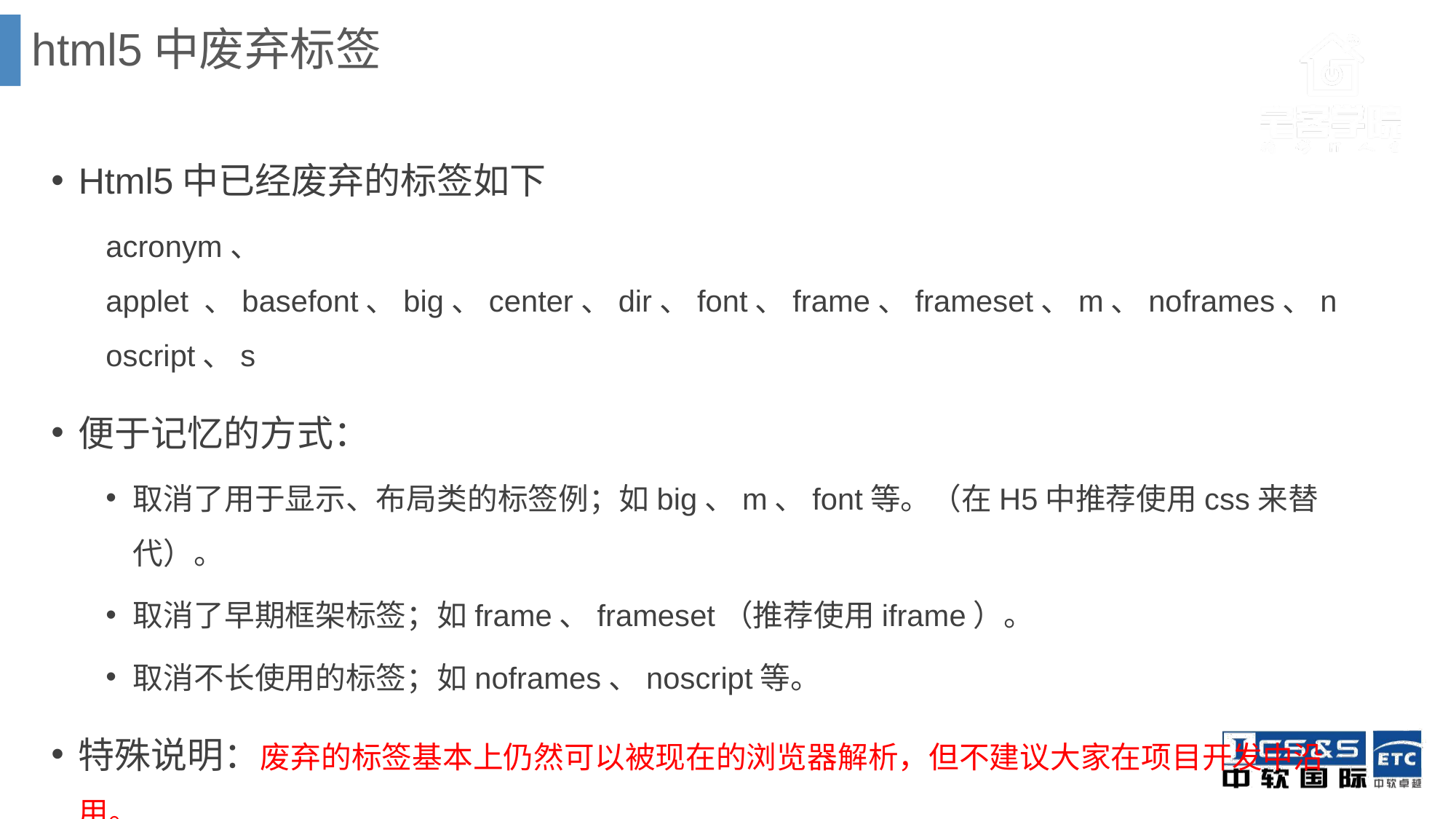

html5中废弃标签
Html5中已经废弃的标签如下
acronym、 applet 、basefont、big、center、dir、font、frame、frameset、m、noframes、noscript、s
便于记忆的方式：
取消了用于显示、布局类的标签例；如big、m、font等。（在H5中推荐使用css来替代）。
取消了早期框架标签；如frame、frameset（推荐使用iframe）。
取消不长使用的标签；如noframes、noscript等。
特殊说明：废弃的标签基本上仍然可以被现在的浏览器解析，但不建议大家在项目开发中沿用。